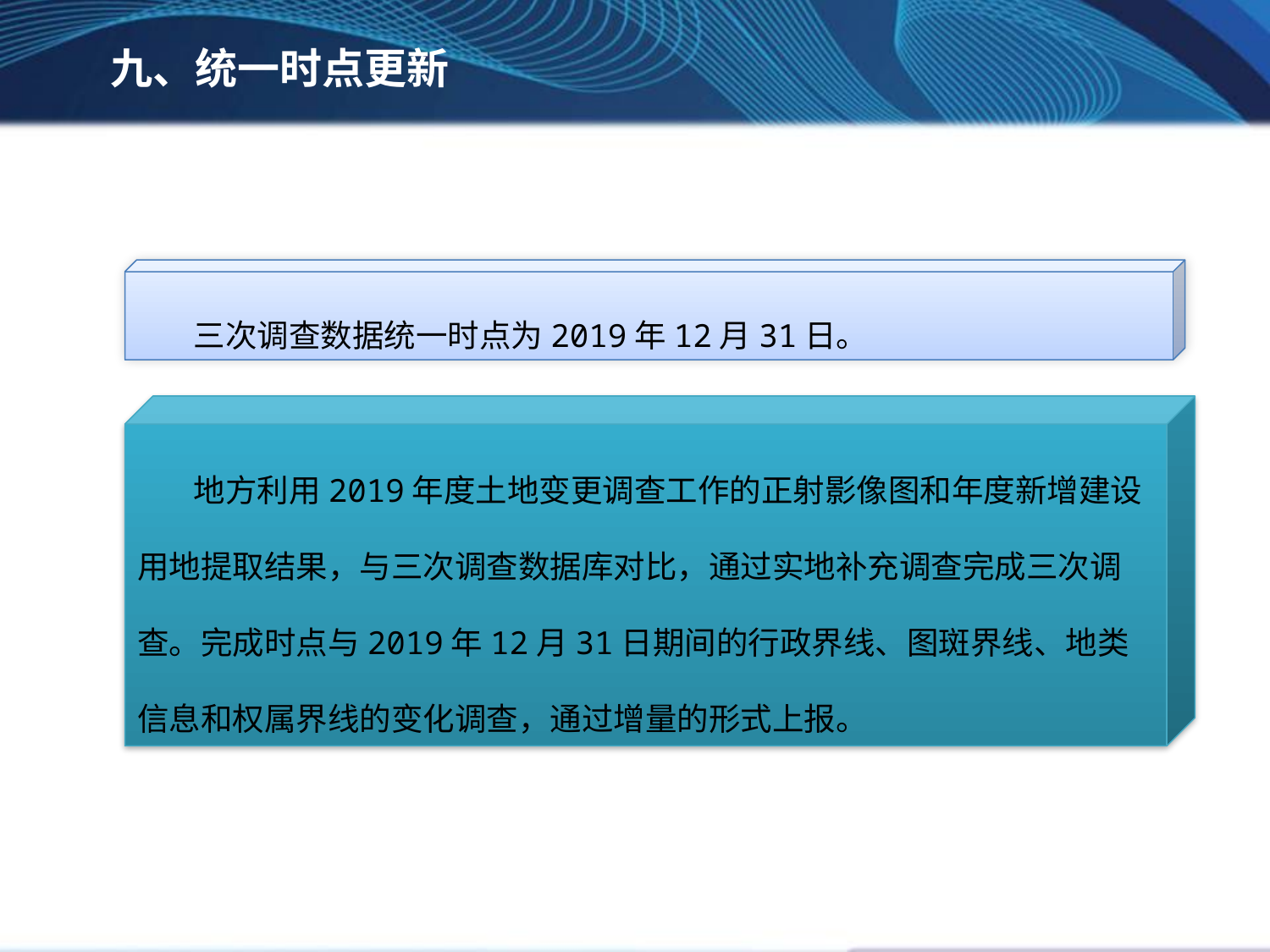

九、统一时点更新
三次调查数据统一时点为2019年12月31日。
地方利用2019年度土地变更调查工作的正射影像图和年度新增建设用地提取结果，与三次调查数据库对比，通过实地补充调查完成三次调查。完成时点与2019年12月31日期间的行政界线、图斑界线、地类信息和权属界线的变化调查，通过增量的形式上报。